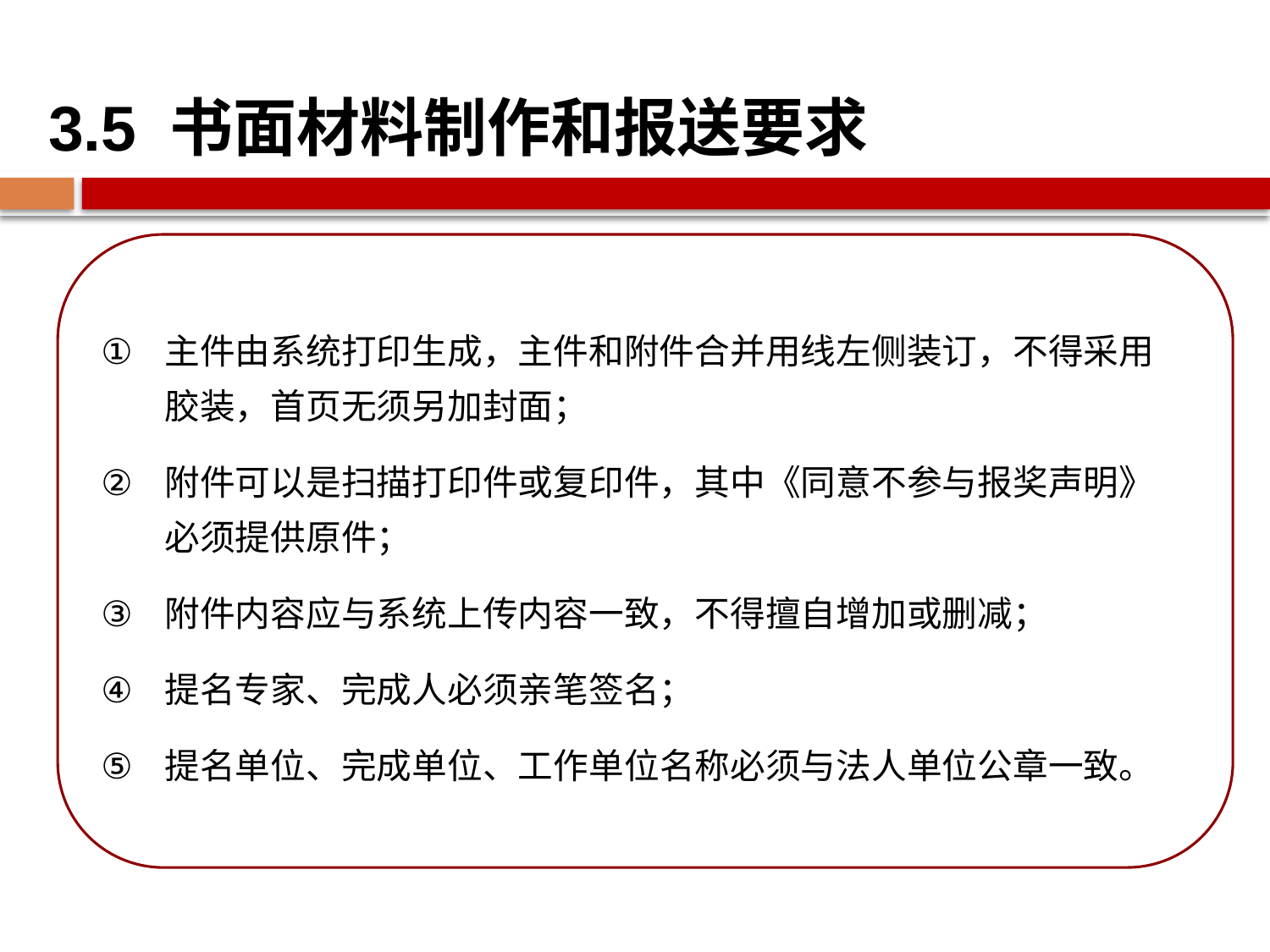

3.5 书面材料制作和报送要求
主件由系统打印生成，主件和附件合并用线左侧装订，不得采用胶装，首页无须另加封面；
附件可以是扫描打印件或复印件，其中《同意不参与报奖声明》必须提供原件；
附件内容应与系统上传内容一致，不得擅自增加或删减；
提名专家、完成人必须亲笔签名；
提名单位、完成单位、工作单位名称必须与法人单位公章一致。